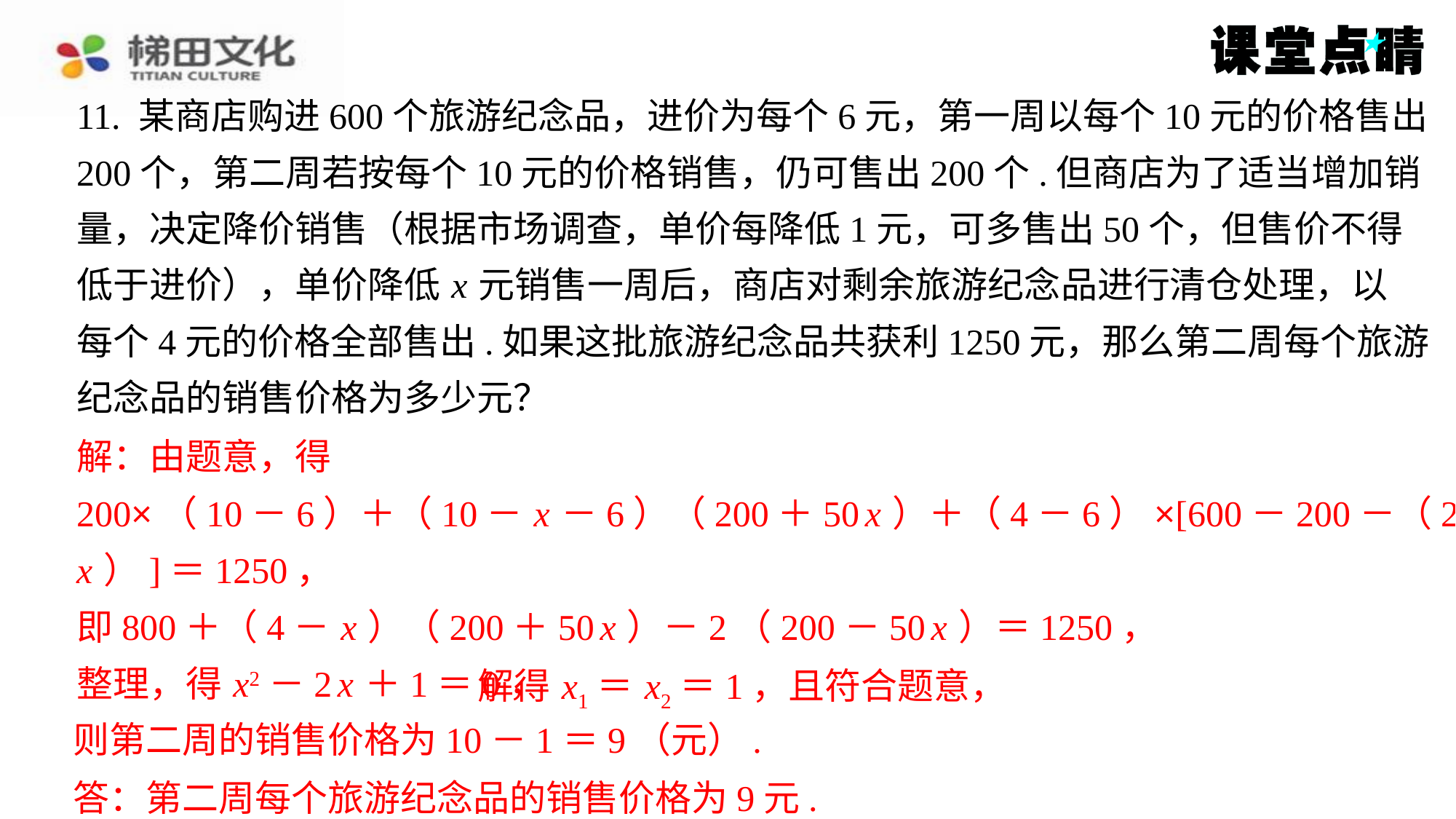

11. 某商店购进600个旅游纪念品，进价为每个6元，第一周以每个10元的价格售出
200个，第二周若按每个10元的价格销售，仍可售出200个.但商店为了适当增加销
量，决定降价销售（根据市场调查，单价每降低1元，可多售出50个，但售价不得
低于进价），单价降低 x 元销售一周后，商店对剩余旅游纪念品进行清仓处理，以
每个4元的价格全部售出.如果这批旅游纪念品共获利1250元，那么第二周每个旅游
纪念品的销售价格为多少元？
解：由题意，得
200×（10－6）＋（10－ x －6）（200＋50 x ）＋（4－6）×[600－200－（200＋50
x ）]＝1250，
即800＋（4－ x ）（200＋50 x ）－2（200－50 x ）＝1250，
整理，得 x2－2 x ＋1＝0，
解：由题意，得
200×（10－6）＋（10－ x －6）（200＋50 x ）＋（4－6）×[600－200－（200＋50
x ）]＝1250，
即800＋（4－ x ）（200＋50 x ）－2（200－50 x ）＝1250，
整理，得 x2－2 x ＋1＝0，
解得 x1＝ x2＝1，且符合题意，
则第二周的销售价格为10－1＝9（元）.
解得 x1＝ x2＝1，且符合题意，
则第二周的销售价格为10－1＝9（元）.
答：第二周每个旅游纪念品的销售价格为9元.
答：第二周每个旅游纪念品的销售价格为9元.